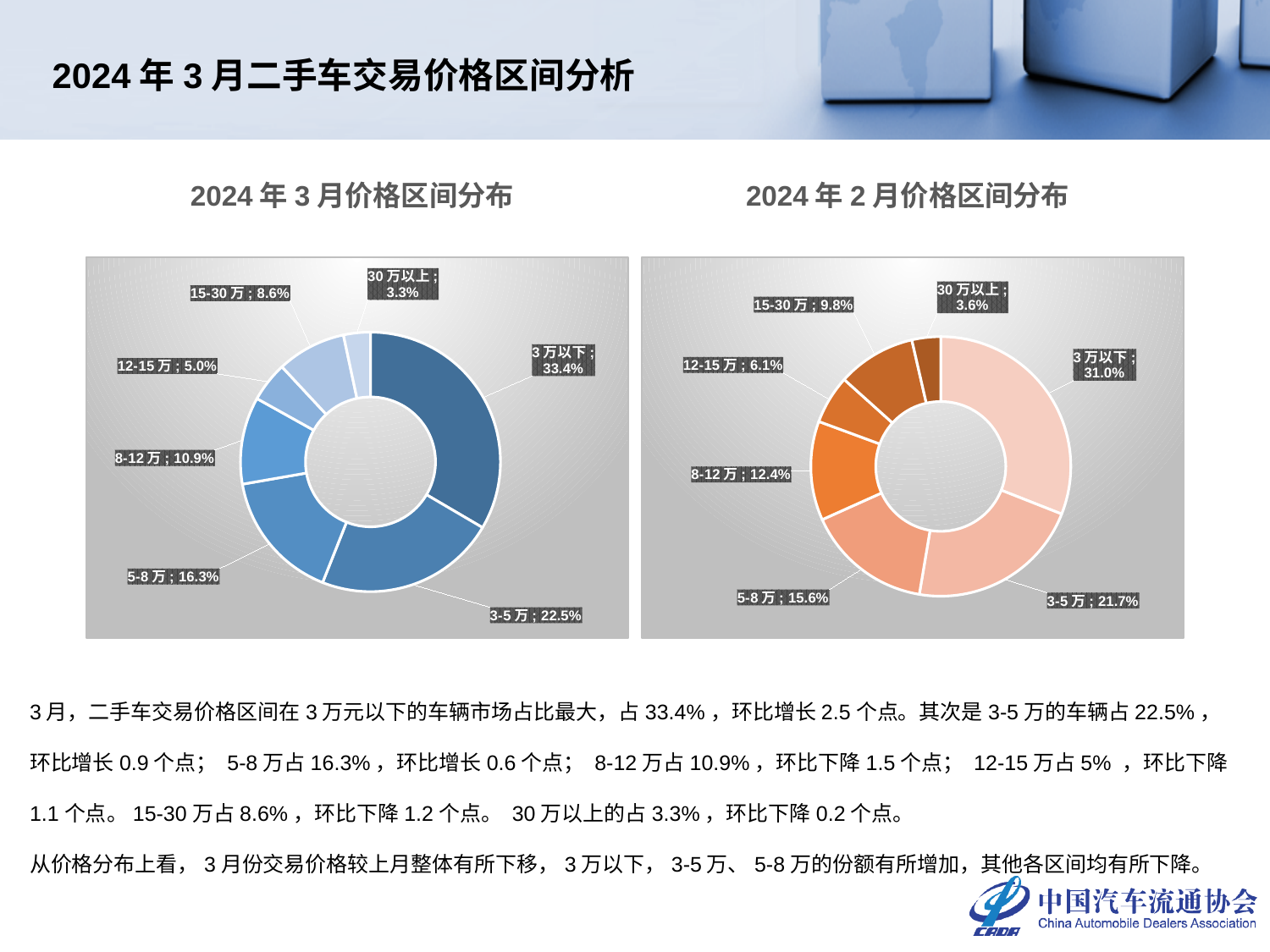

2024年3月二手车交易价格区间分析
2024年3月价格区间分布
2024年2月价格区间分布

### Chart

| Category | 2024年3月 |
|---|---|
| 3万以下 | 0.3344997986749149 |
| 3-5万 | 0.22549873714264798 |
| 5-8万 | 0.162502287785058 |
| 8-12万 | 0.10856180680112743 |
| 12-15万 | 0.04970167282843442 |
| 15-30万 | 0.0858816208499579 |
| 30万以上 | 0.03335407591785936 |

### Chart

| Category | 2024年2月 |
|---|---|
| 3万以下 | 0.30979482450579215 |
| 3-5万 | 0.21660134862543945 |
| 5-8万 | 0.15630223041899602 |
| 8-12万 | 0.1235015272894934 |
| 12-15万 | 0.06050083568670394 |
| 15-30万 | 0.09750158492305919 |
| 30万以上 | 0.03579764855051582 |
3月，二手车交易价格区间在3万元以下的车辆市场占比最大，占33.4%，环比增长2.5个点。其次是3-5万的车辆占22.5%，环比增长0.9个点； 5-8万占16.3%，环比增长0.6个点； 8-12万占10.9%，环比下降1.5个点； 12-15万占5% ，环比下降1.1个点。15-30万占8.6%，环比下降1.2个点。 30万以上的占3.3%，环比下降0.2个点。
从价格分布上看，3月份交易价格较上月整体有所下移，3万以下，3-5万、5-8万的份额有所增加，其他各区间均有所下降。